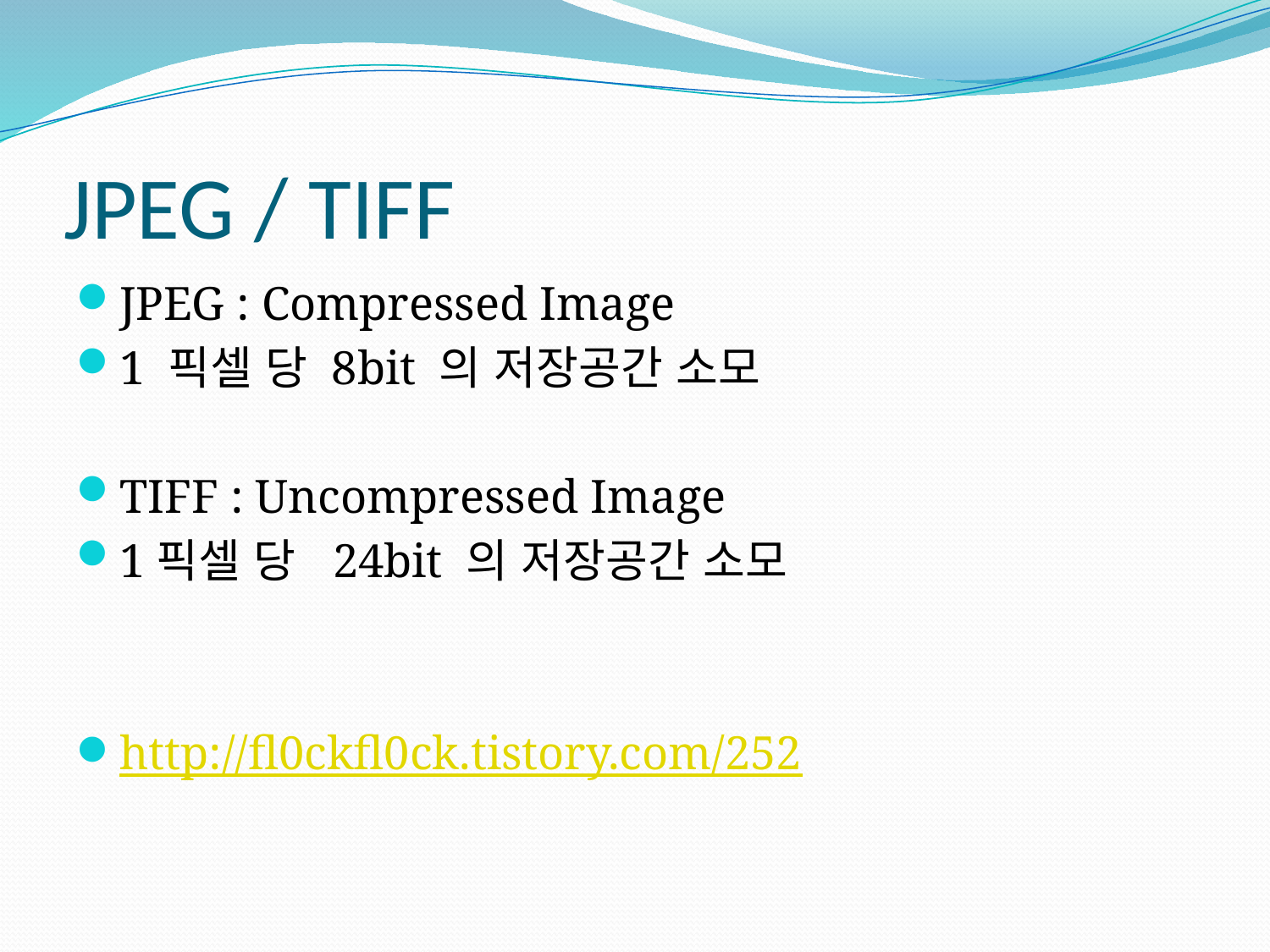

# JPEG / TIFF
JPEG : Compressed Image
1 픽셀 당 8bit 의 저장공간 소모

TIFF : Uncompressed Image
1픽셀 당  24bit 의 저장공간 소모

http://fl0ckfl0ck.tistory.com/252